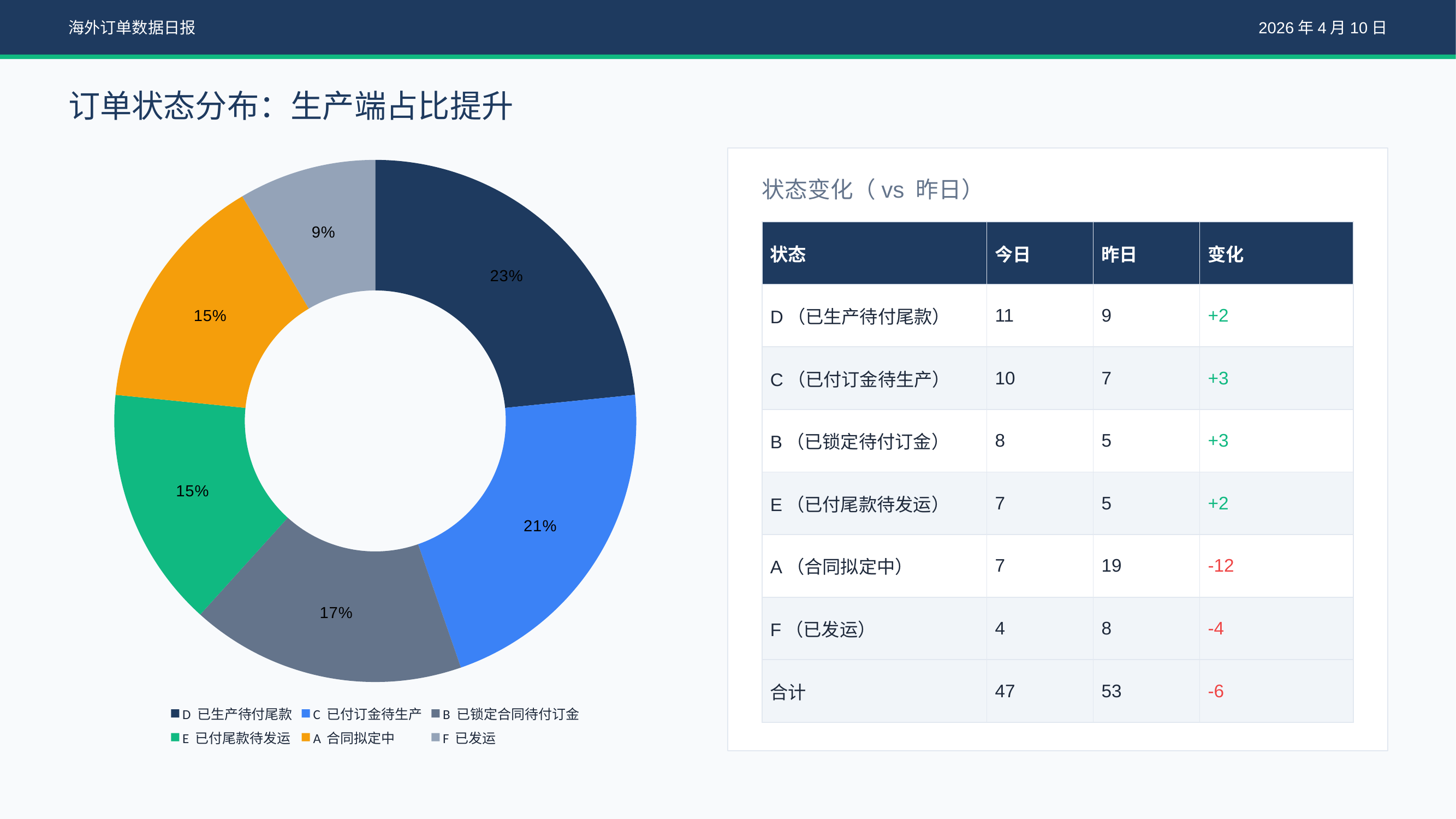

海外订单数据日报
2026年4月10日

订单状态分布：生产端占比提升

### Chart

| Category | value |
|---|---|
| D 已生产待付尾款 | 11.0 |
| C 已付订金待生产 | 10.0 |
| B 已锁定合同待付订金 | 8.0 |
| E 已付尾款待发运 | 7.0 |
| A 合同拟定中 | 7.0 |
| F 已发运 | 4.0 |
状态变化（vs 昨日）
| 状态 | 今日 | 昨日 | 变化 |
| --- | --- | --- | --- |
| D（已生产待付尾款） | 11 | 9 | +2 |
| C（已付订金待生产） | 10 | 7 | +3 |
| B（已锁定待付订金） | 8 | 5 | +3 |
| E（已付尾款待发运） | 7 | 5 | +2 |
| A（合同拟定中） | 7 | 19 | -12 |
| F（已发运） | 4 | 8 | -4 |
| 合计 | 47 | 53 | -6 |